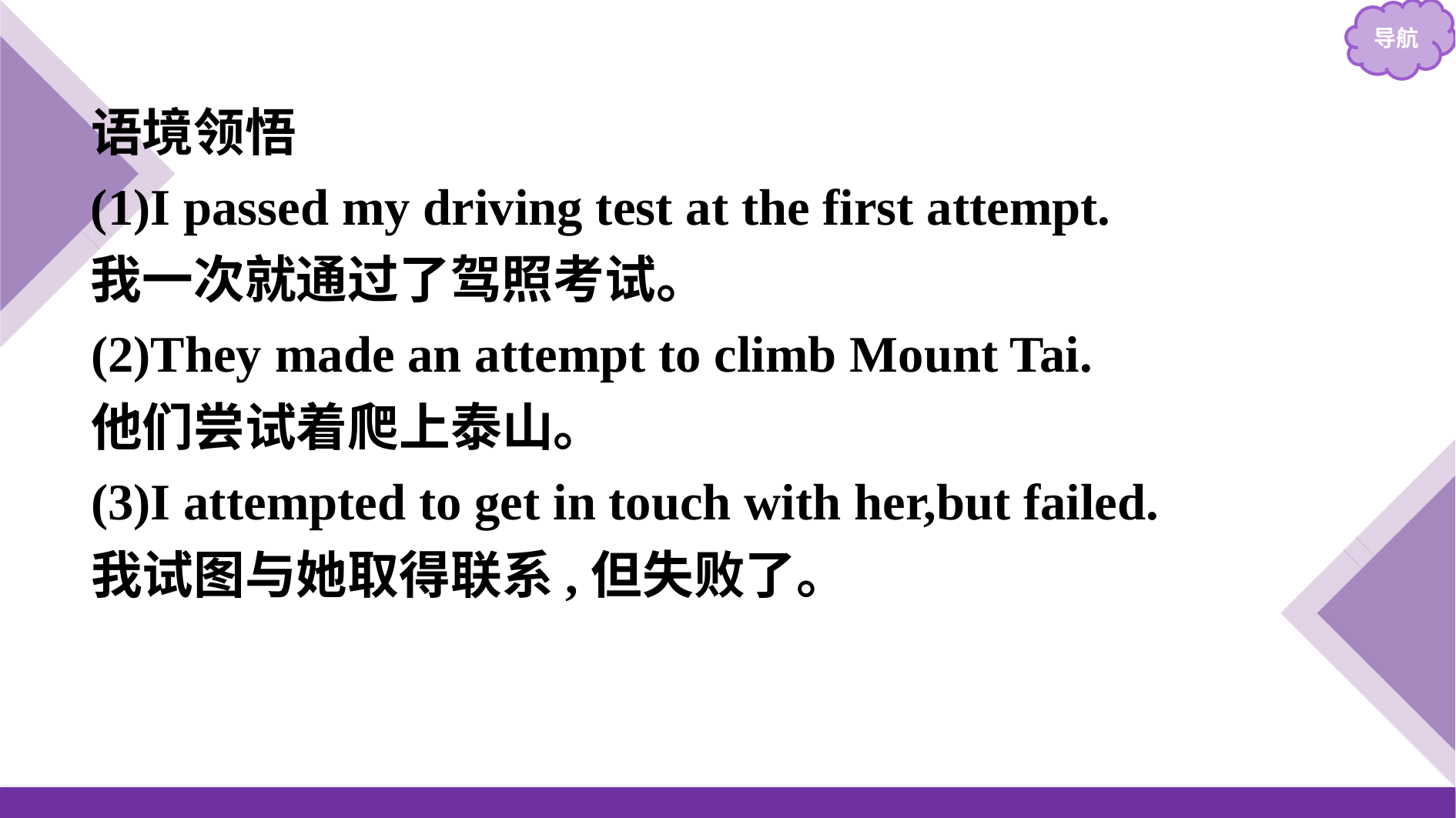

语境领悟
(1)I passed my driving test at the first attempt.
我一次就通过了驾照考试。
(2)They made an attempt to climb Mount Tai.
他们尝试着爬上泰山。
(3)I attempted to get in touch with her,but failed.
我试图与她取得联系,但失败了。